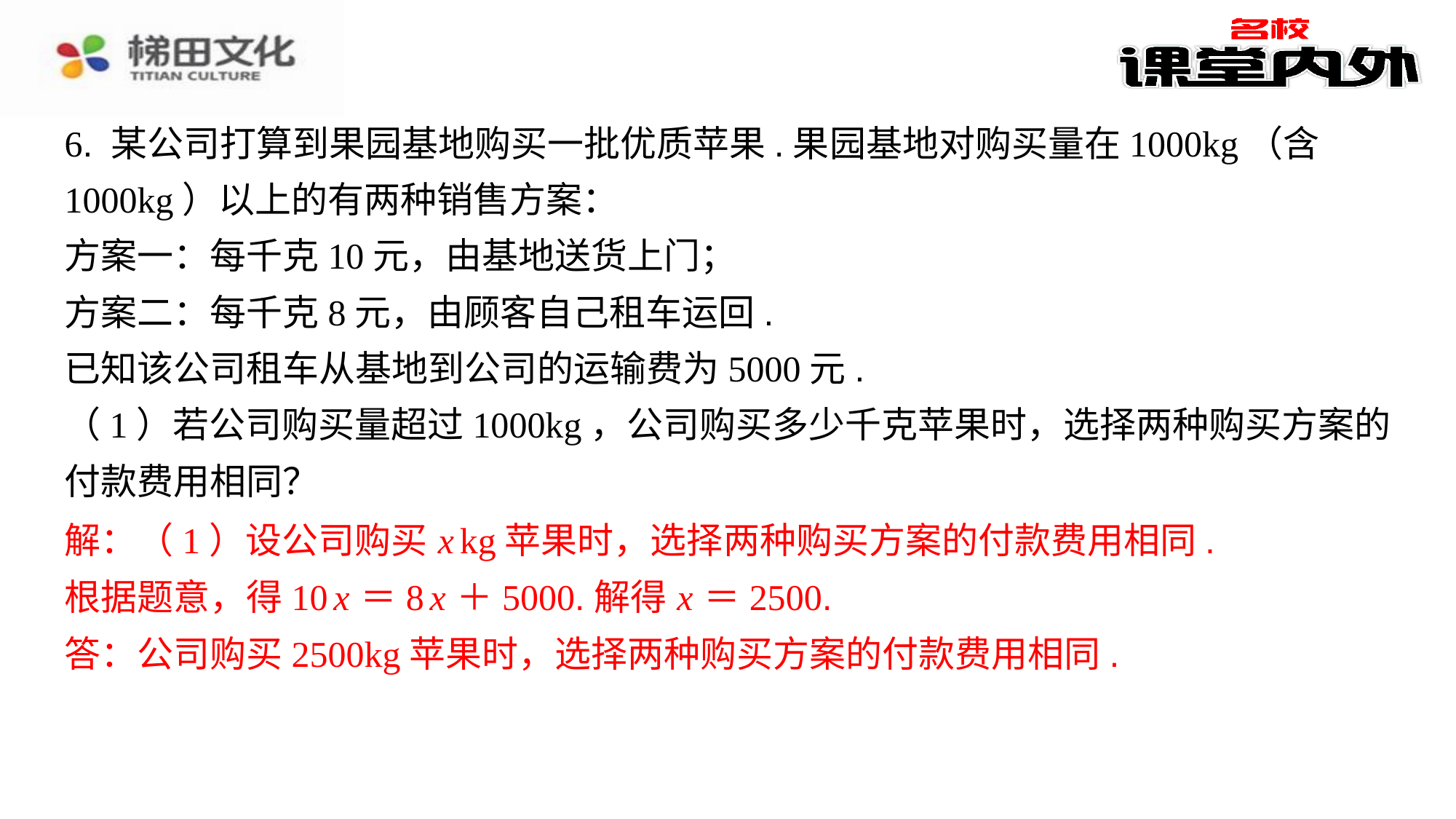

6. 某公司打算到果园基地购买一批优质苹果.果园基地对购买量在1000kg（含
1000kg）以上的有两种销售方案：
方案一：每千克10元，由基地送货上门；
方案二：每千克8元，由顾客自己租车运回.
已知该公司租车从基地到公司的运输费为5000元.
（1）若公司购买量超过1000kg，公司购买多少千克苹果时，选择两种购买方案的
付款费用相同？
解：（1）设公司购买 x kg苹果时，选择两种购买方案的付款费用相同.
根据题意，得10 x ＝8 x ＋5000.解得 x ＝2500.
答：公司购买2500kg苹果时，选择两种购买方案的付款费用相同.
解：（1）设公司购买 x kg苹果时，选择两种购买方案的付款费用相同.
根据题意，得10 x ＝8 x ＋5000.解得 x ＝2500.
答：公司购买2500kg苹果时，选择两种购买方案的付款费用相同.